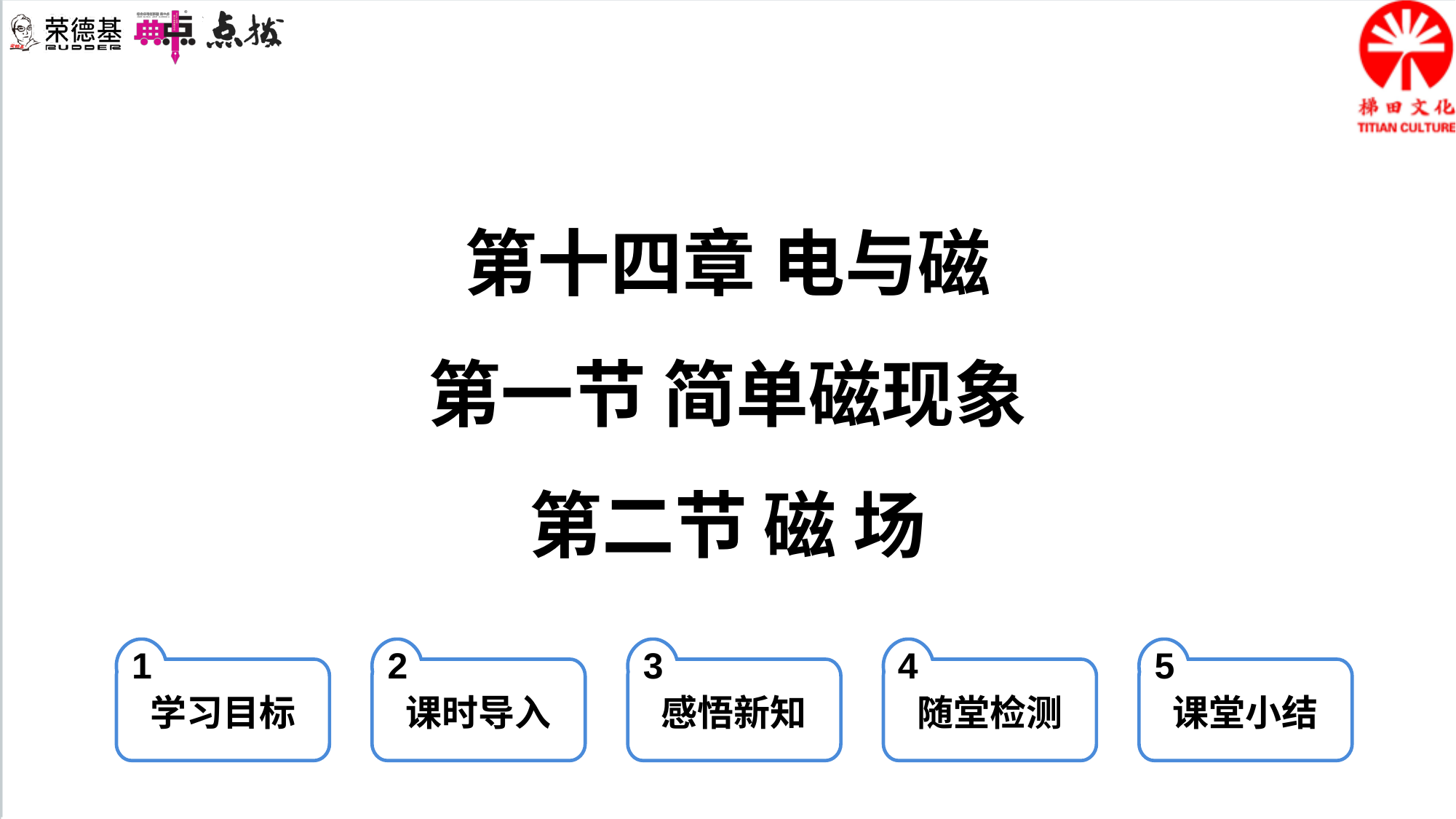

第十四章 电与磁
第一节 简单磁现象
第二节 磁 场
1

学习目标
2

课时导入
3

感悟新知
4

随堂检测
5

课堂小结